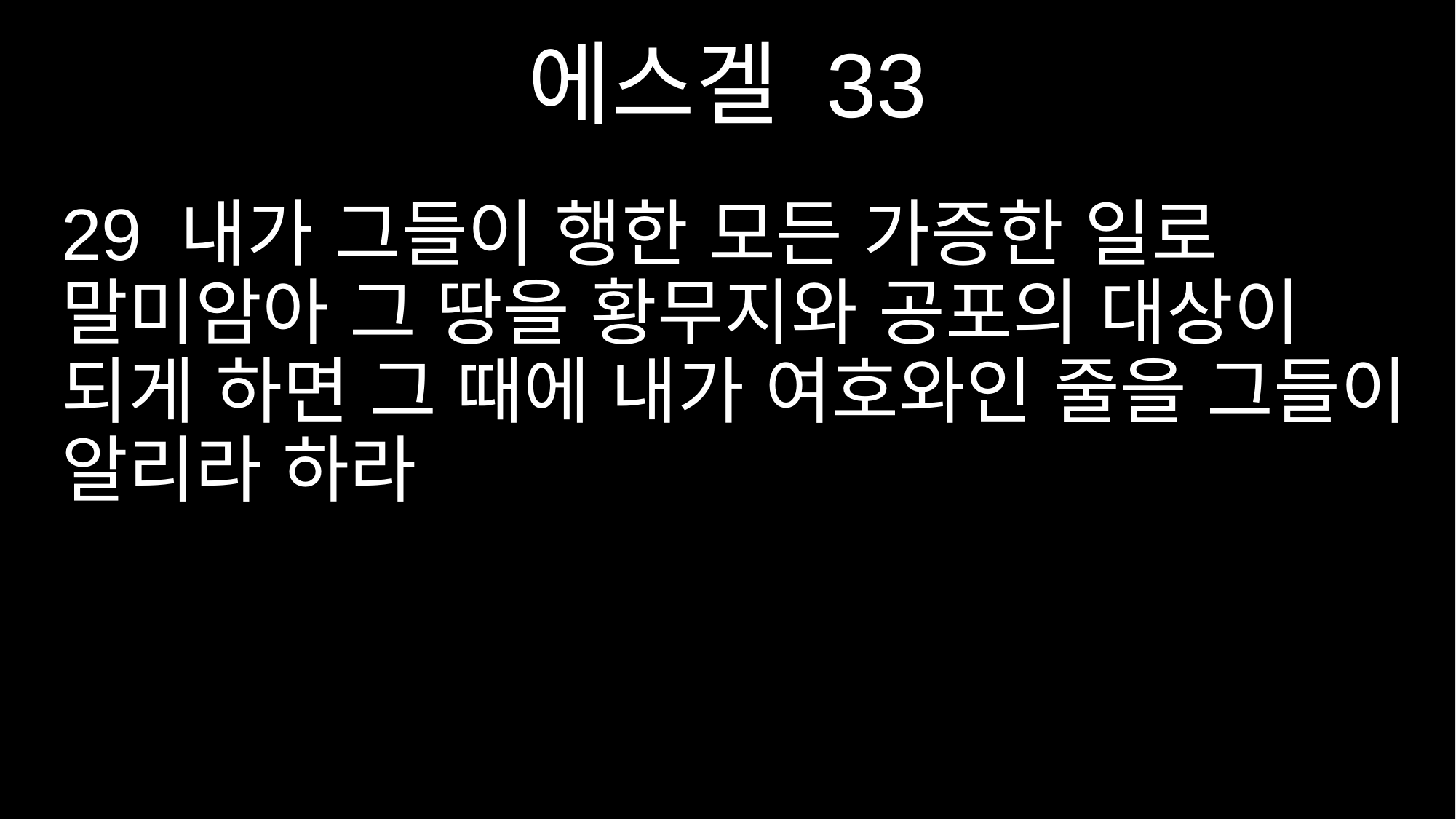

에스겔 33
29 내가 그들이 행한 모든 가증한 일로 말미암아 그 땅을 황무지와 공포의 대상이 되게 하면 그 때에 내가 여호와인 줄을 그들이 알리라 하라